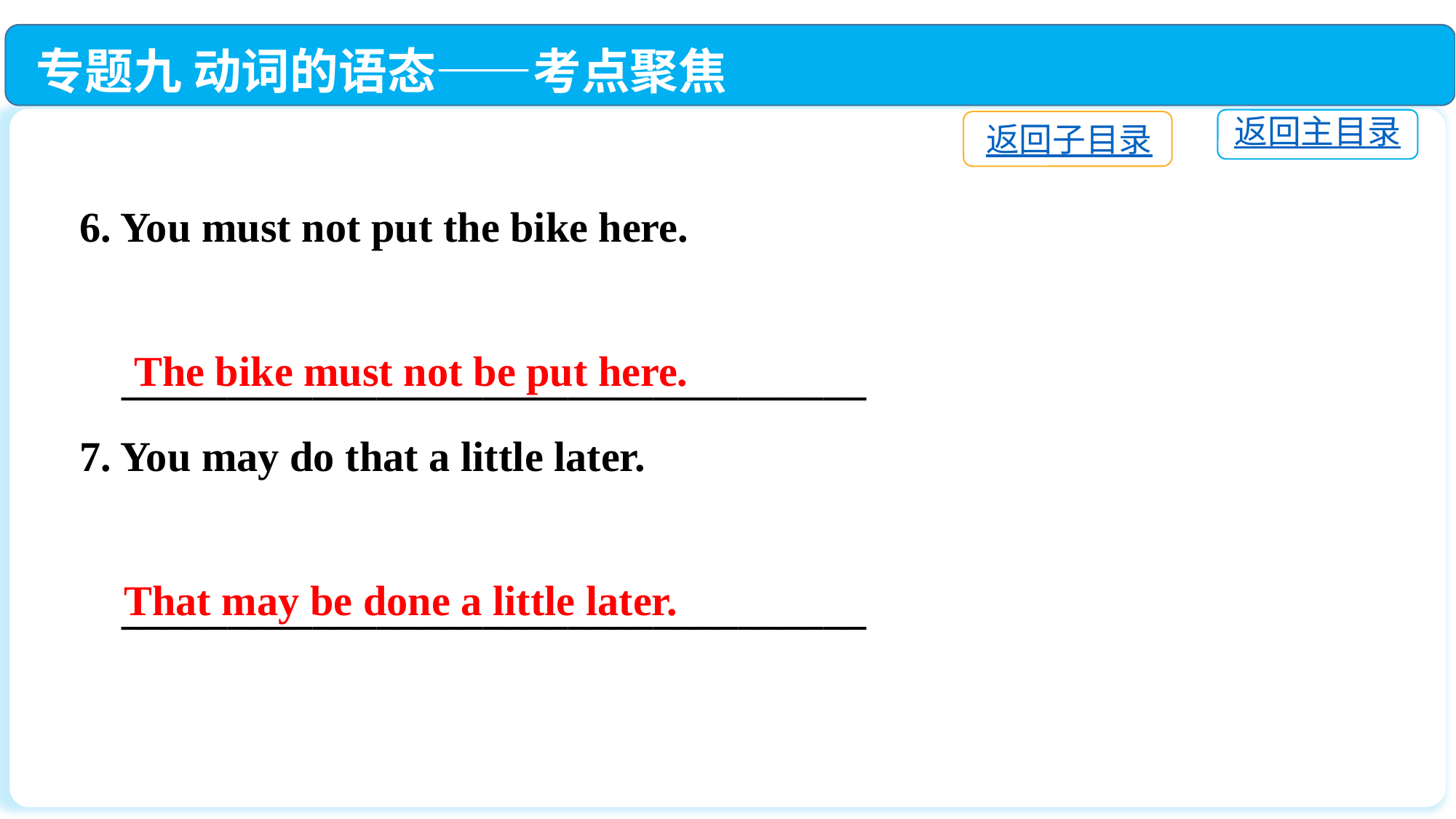

专题九 动词的语态——考点聚焦

返回主目录

返回子目录
6. You must not put the bike here.

    ___________________________________
7. You may do that a little later.

    ___________________________________
The bike must not be put here.
That may be done a little later.